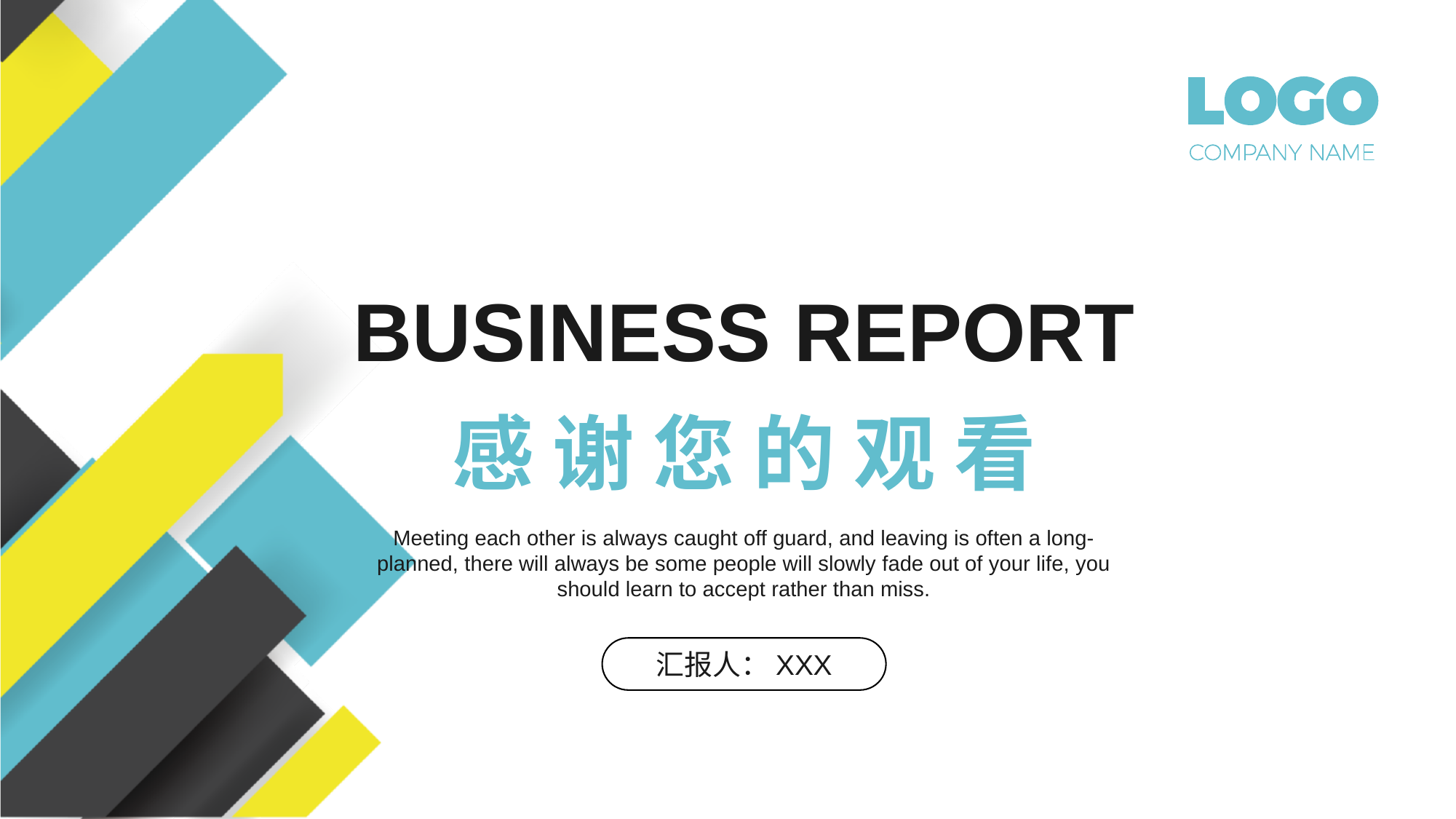

BUSINESS REPORT
感 谢 您 的 观 看
Meeting each other is always caught off guard, and leaving is often a long-planned, there will always be some people will slowly fade out of your life, you should learn to accept rather than miss.

汇报人：XXX